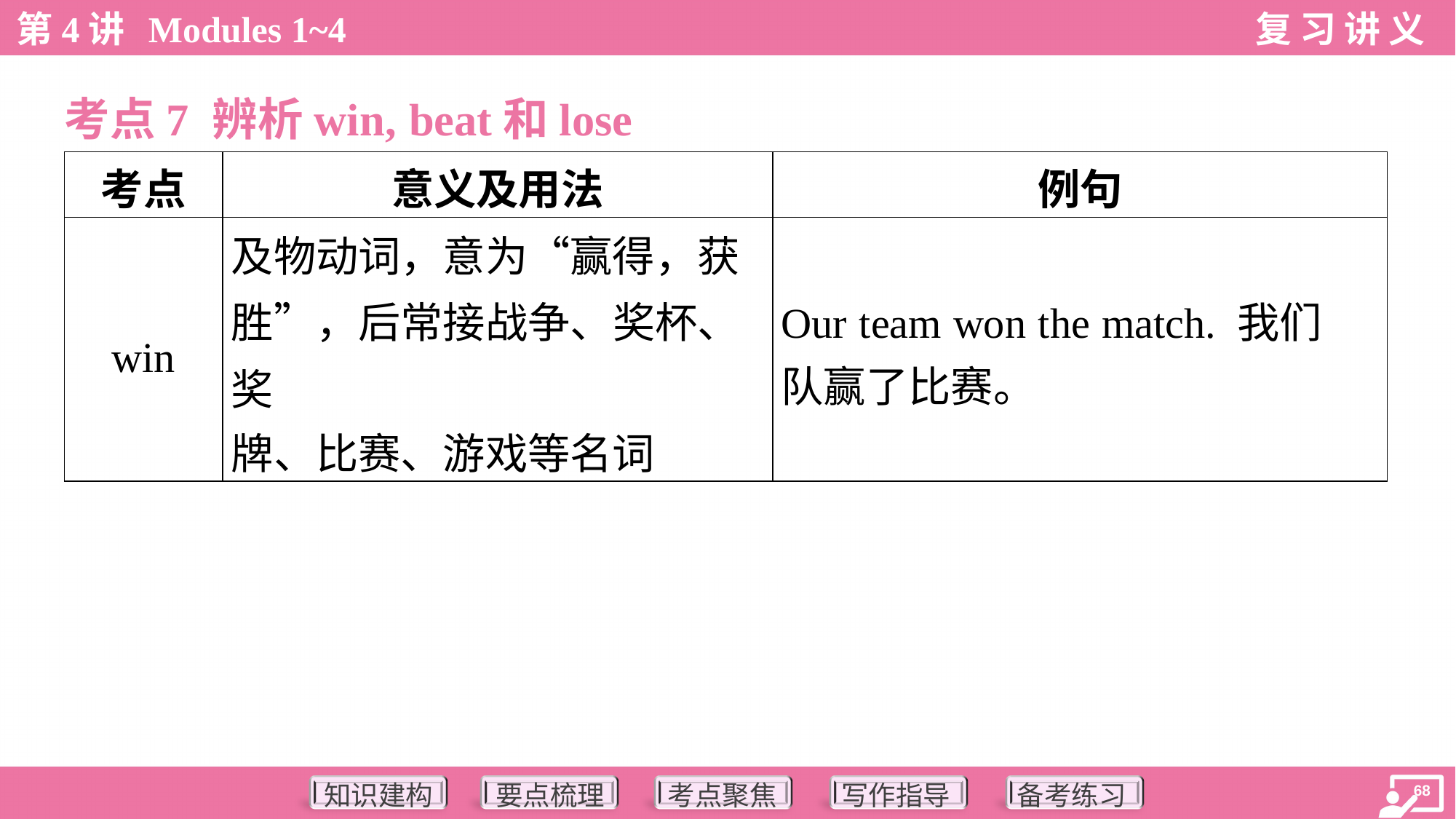

考点7 辨析win, beat和lose
| 考点 | 意义及用法 | 例句 |
| --- | --- | --- |
| win | 及物动词，意为“赢得，获 胜”，后常接战争、奖杯、奖 牌、比赛、游戏等名词 | Our team won the match. 我们 队赢了比赛。 |